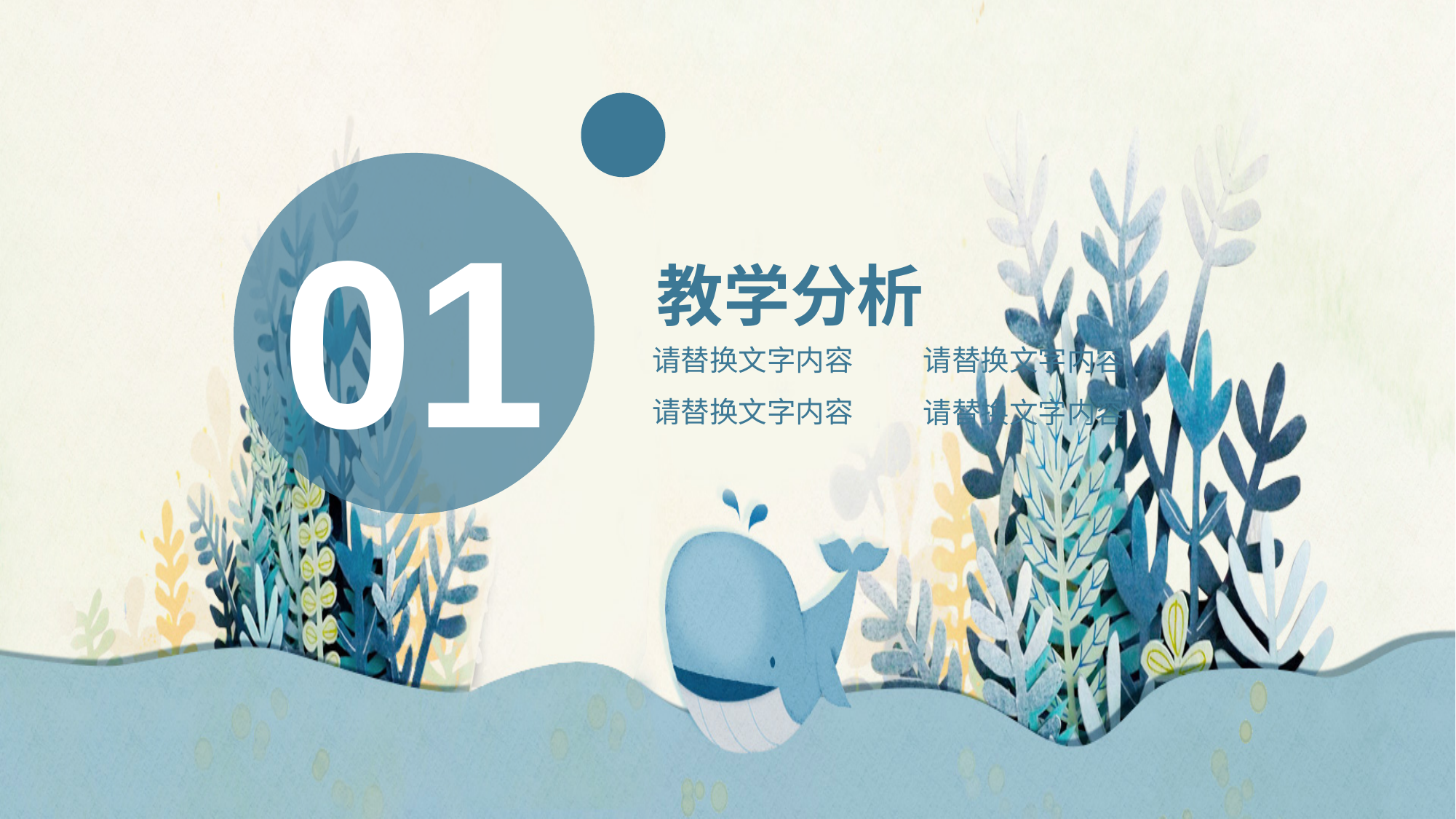

01
教学分析
请替换文字内容
请替换文字内容
请替换文字内容
请替换文字内容